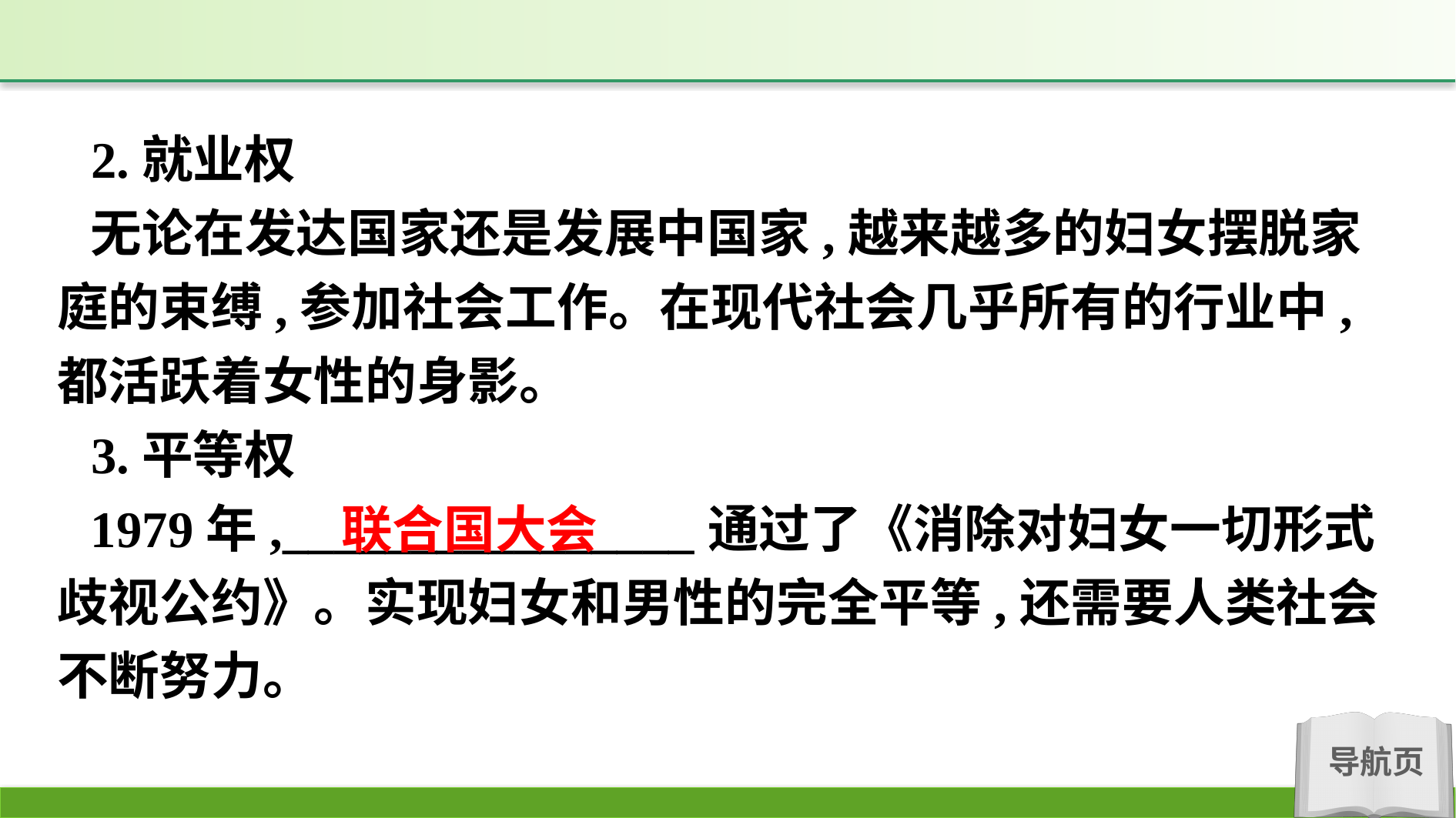

2.就业权
无论在发达国家还是发展中国家,越来越多的妇女摆脱家庭的束缚,参加社会工作。在现代社会几乎所有的行业中,都活跃着女性的身影。
3.平等权
1979年,________________通过了《消除对妇女一切形式歧视公约》。实现妇女和男性的完全平等,还需要人类社会不断努力。
联合国大会